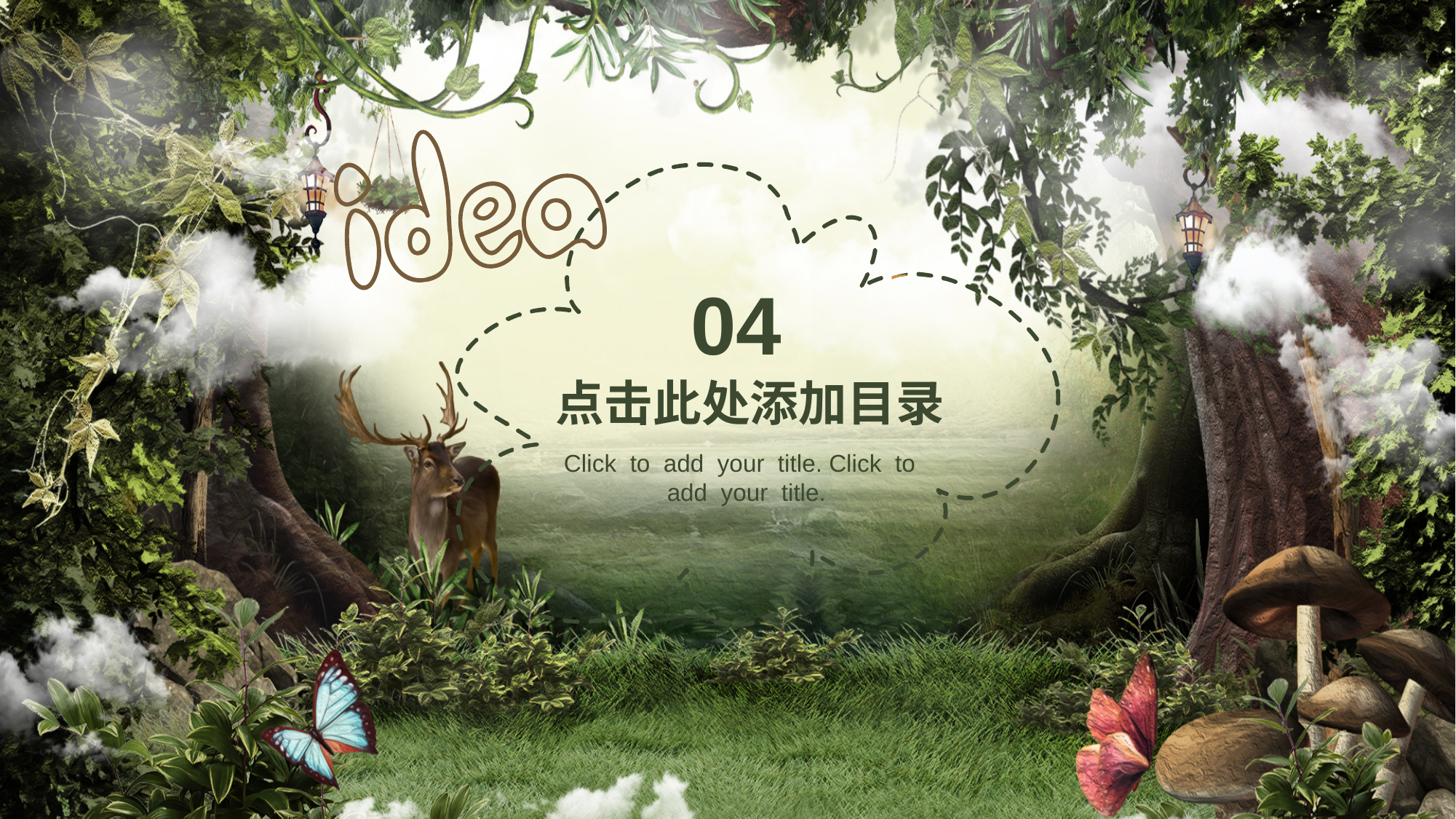

04

点击此处添加目录
Click  to  add  your  title. Click  to
add  your  title.